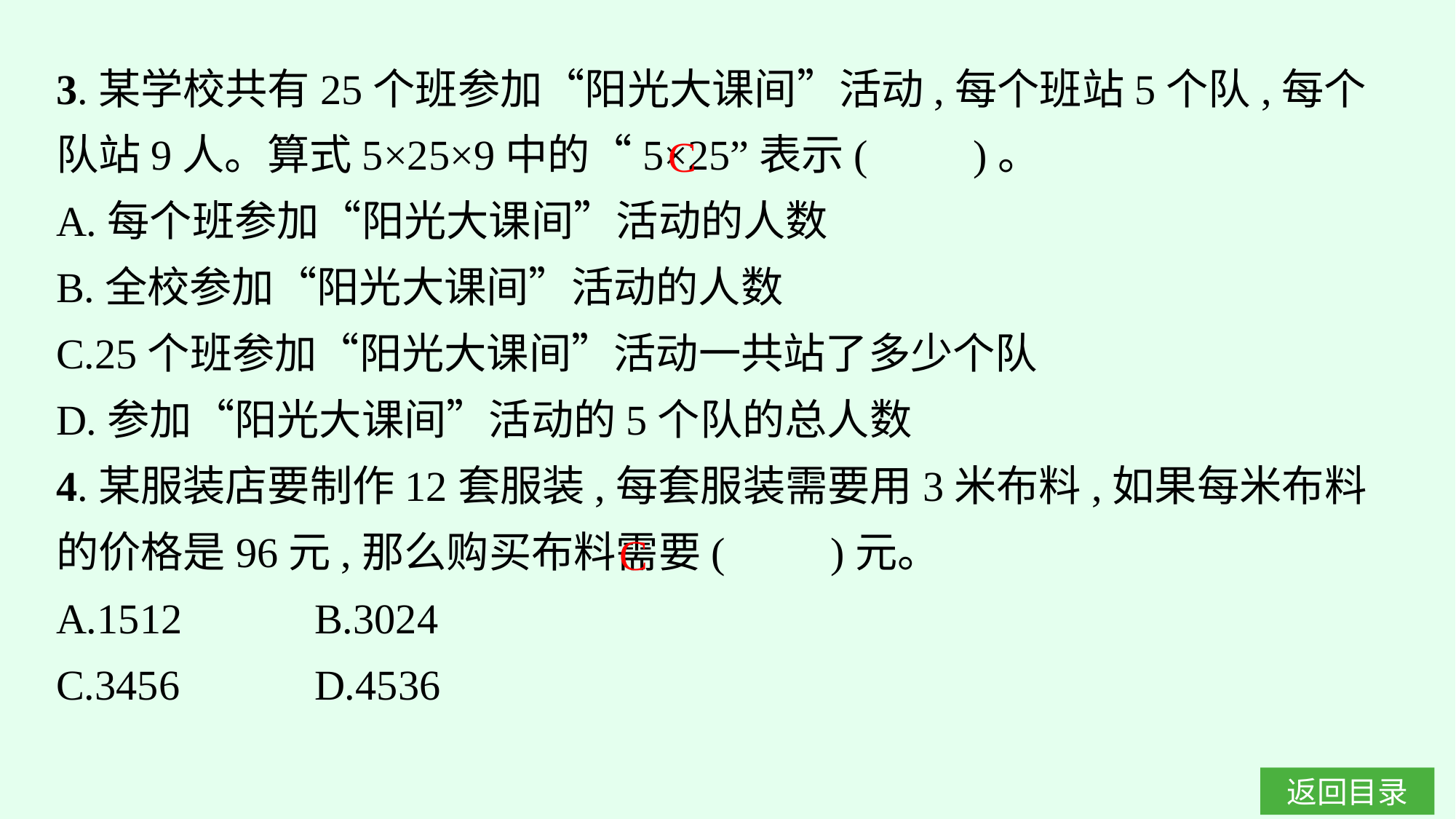

3.某学校共有25个班参加“阳光大课间”活动,每个班站5个队,每个队站9人。算式5×25×9中的“5×25”表示(　　)。
A.每个班参加“阳光大课间”活动的人数
B.全校参加“阳光大课间”活动的人数
C.25个班参加“阳光大课间”活动一共站了多少个队
D.参加“阳光大课间”活动的5个队的总人数
4.某服装店要制作12套服装,每套服装需要用3米布料,如果每米布料的价格是96元,那么购买布料需要(　　)元。
A.1512		B.3024
C.3456		D.4536
C
C